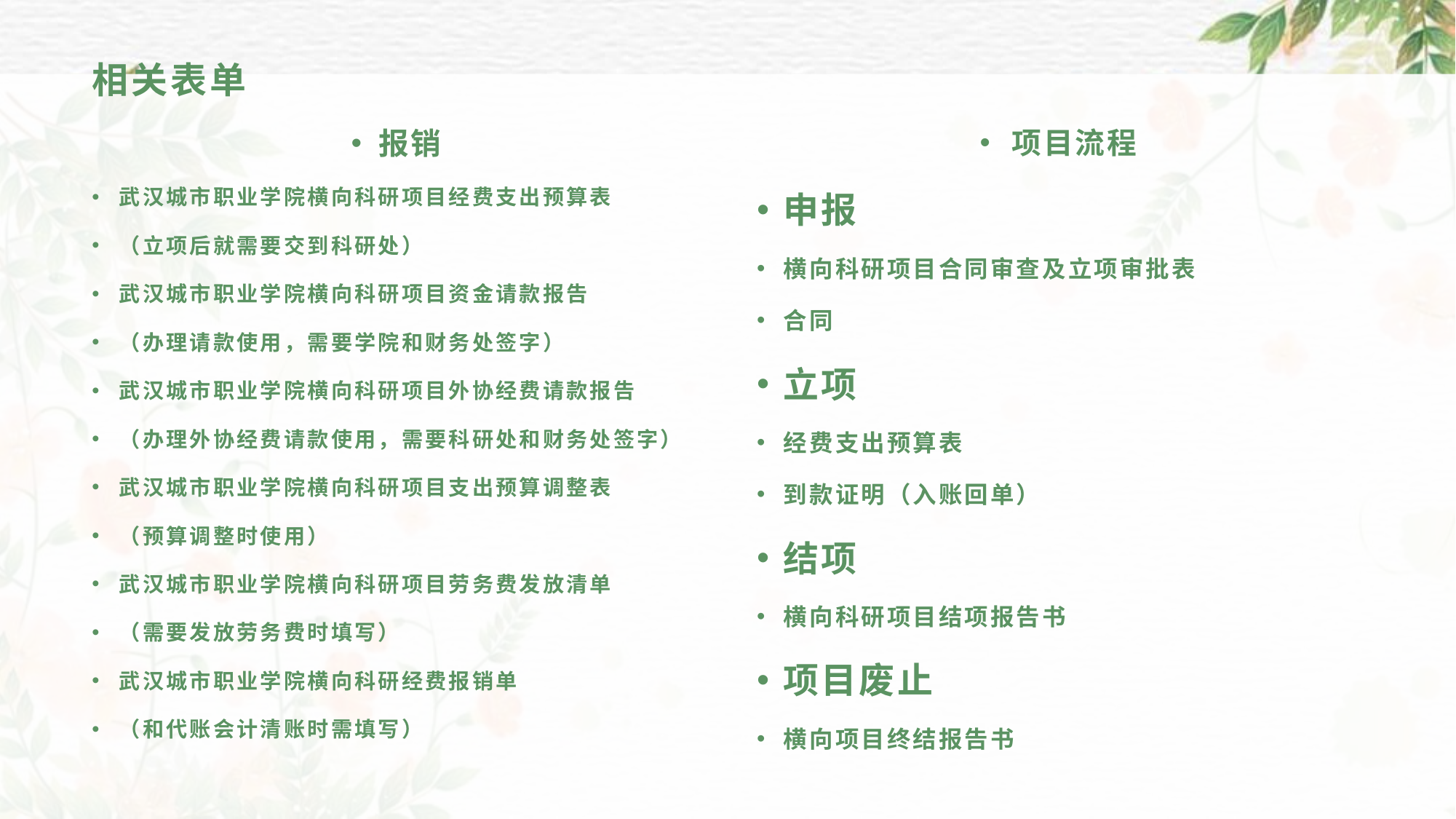

# 相关表单
报销
武汉城市职业学院横向科研项目经费支出预算表
（立项后就需要交到科研处）
武汉城市职业学院横向科研项目资金请款报告
（办理请款使用，需要学院和财务处签字）
武汉城市职业学院横向科研项目外协经费请款报告
（办理外协经费请款使用，需要科研处和财务处签字）
武汉城市职业学院横向科研项目支出预算调整表
（预算调整时使用）
武汉城市职业学院横向科研项目劳务费发放清单
（需要发放劳务费时填写）
武汉城市职业学院横向科研经费报销单
（和代账会计清账时需填写）
项目流程
申报
横向科研项目合同审查及立项审批表
合同
立项
经费支出预算表
到款证明（入账回单）
结项
横向科研项目结项报告书
项目废止
横向项目终结报告书